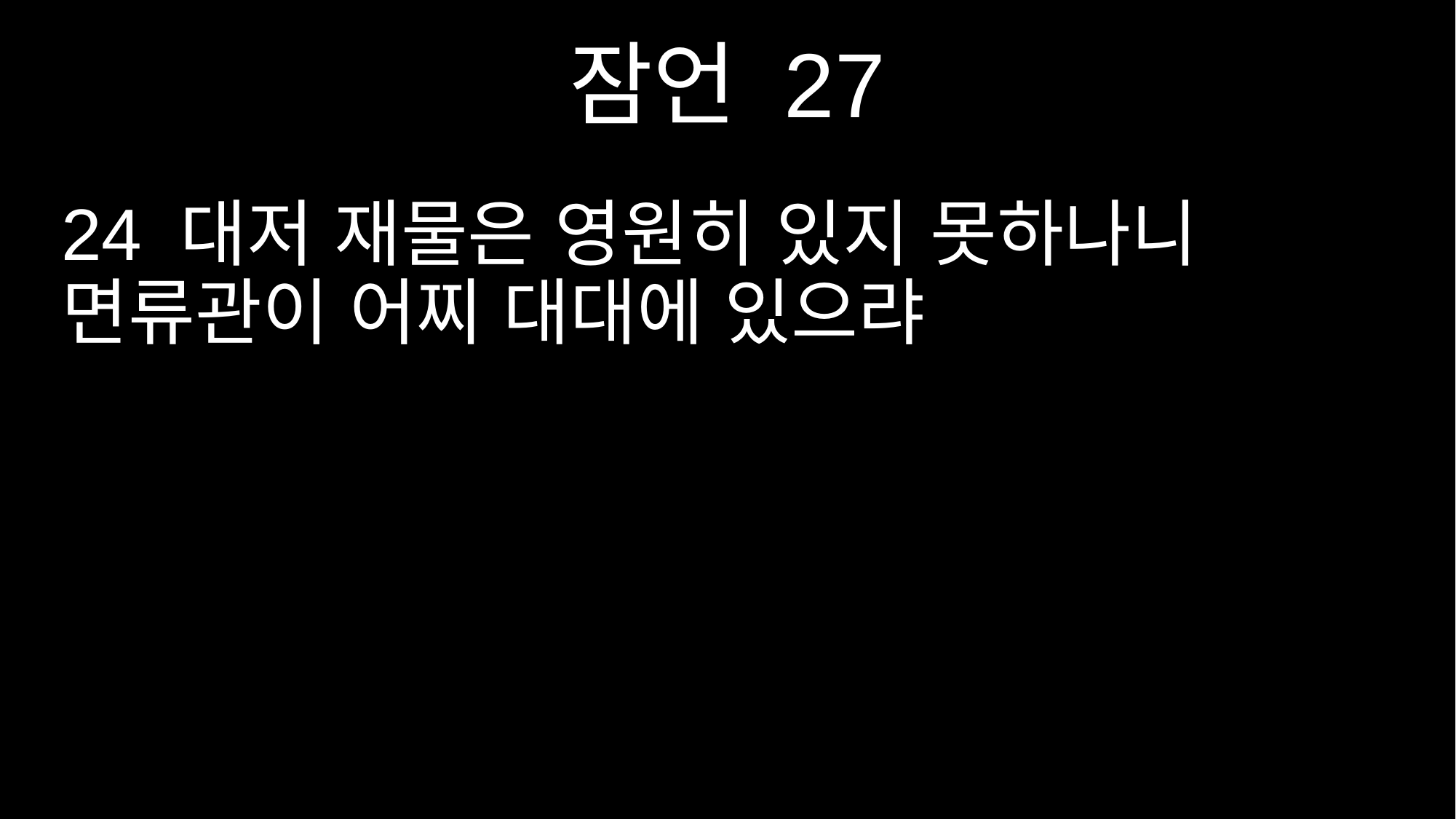

잠언 27
24 대저 재물은 영원히 있지 못하나니 면류관이 어찌 대대에 있으랴